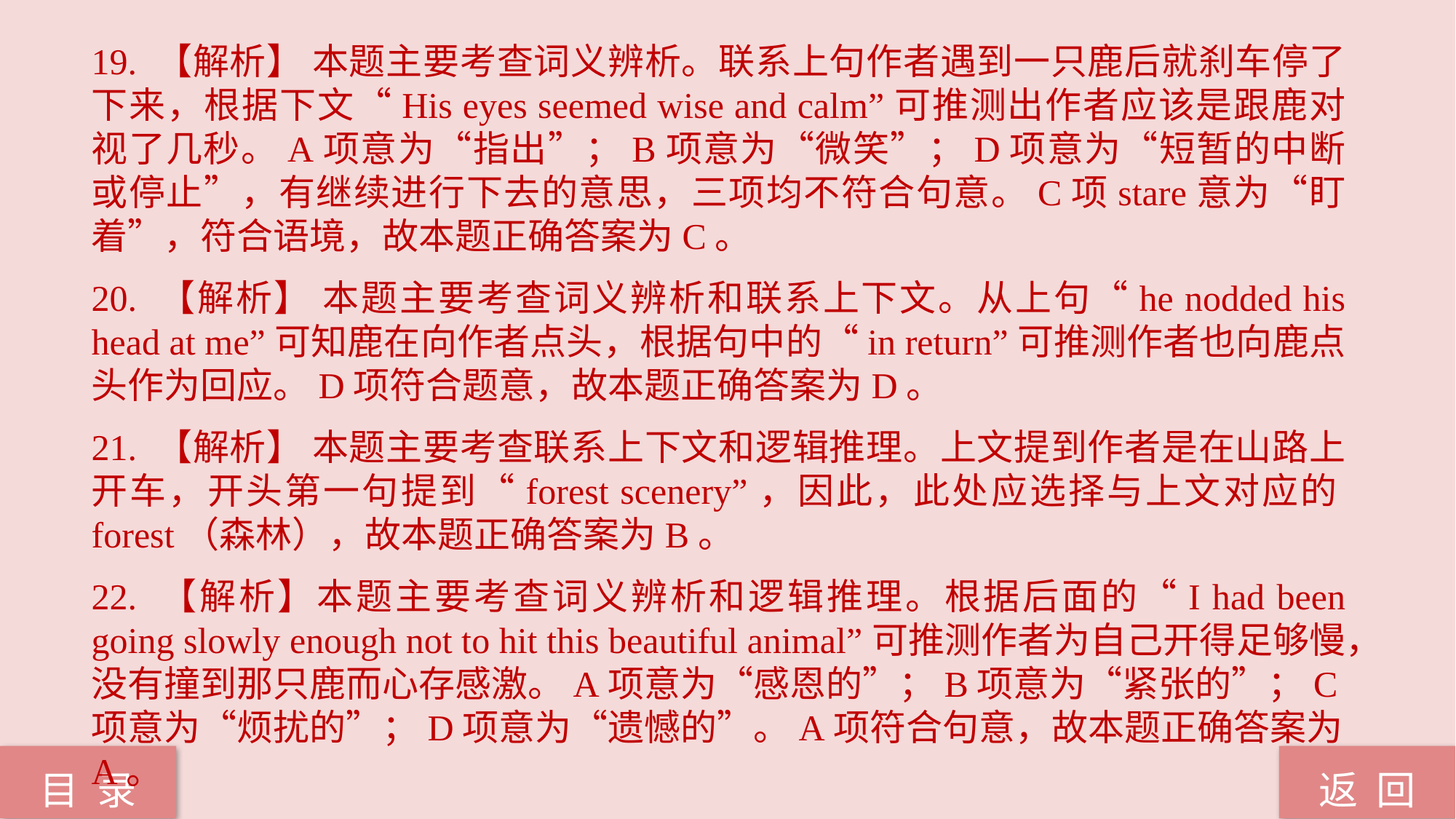

19. 【解析】 本题主要考查词义辨析。联系上句作者遇到一只鹿后就刹车停了下来，根据下文“His eyes seemed wise and calm”可推测出作者应该是跟鹿对视了几秒。A项意为“指出”；B项意为“微笑”；D项意为“短暂的中断或停止”，有继续进行下去的意思，三项均不符合句意。C项stare意为“盯着”，符合语境，故本题正确答案为C。
20. 【解析】 本题主要考查词义辨析和联系上下文。从上句“he nodded his head at me”可知鹿在向作者点头，根据句中的“in return”可推测作者也向鹿点头作为回应。D项符合题意，故本题正确答案为D。
21. 【解析】 本题主要考查联系上下文和逻辑推理。上文提到作者是在山路上开车，开头第一句提到“forest scenery”，因此，此处应选择与上文对应的forest（森林），故本题正确答案为B。
22. 【解析】本题主要考查词义辨析和逻辑推理。根据后面的“I had been going slowly enough not to hit this beautiful animal”可推测作者为自己开得足够慢，没有撞到那只鹿而心存感激。A项意为“感恩的”；B项意为“紧张的”；C项意为“烦扰的”；D项意为“遗憾的”。A项符合句意，故本题正确答案为A。
返  回